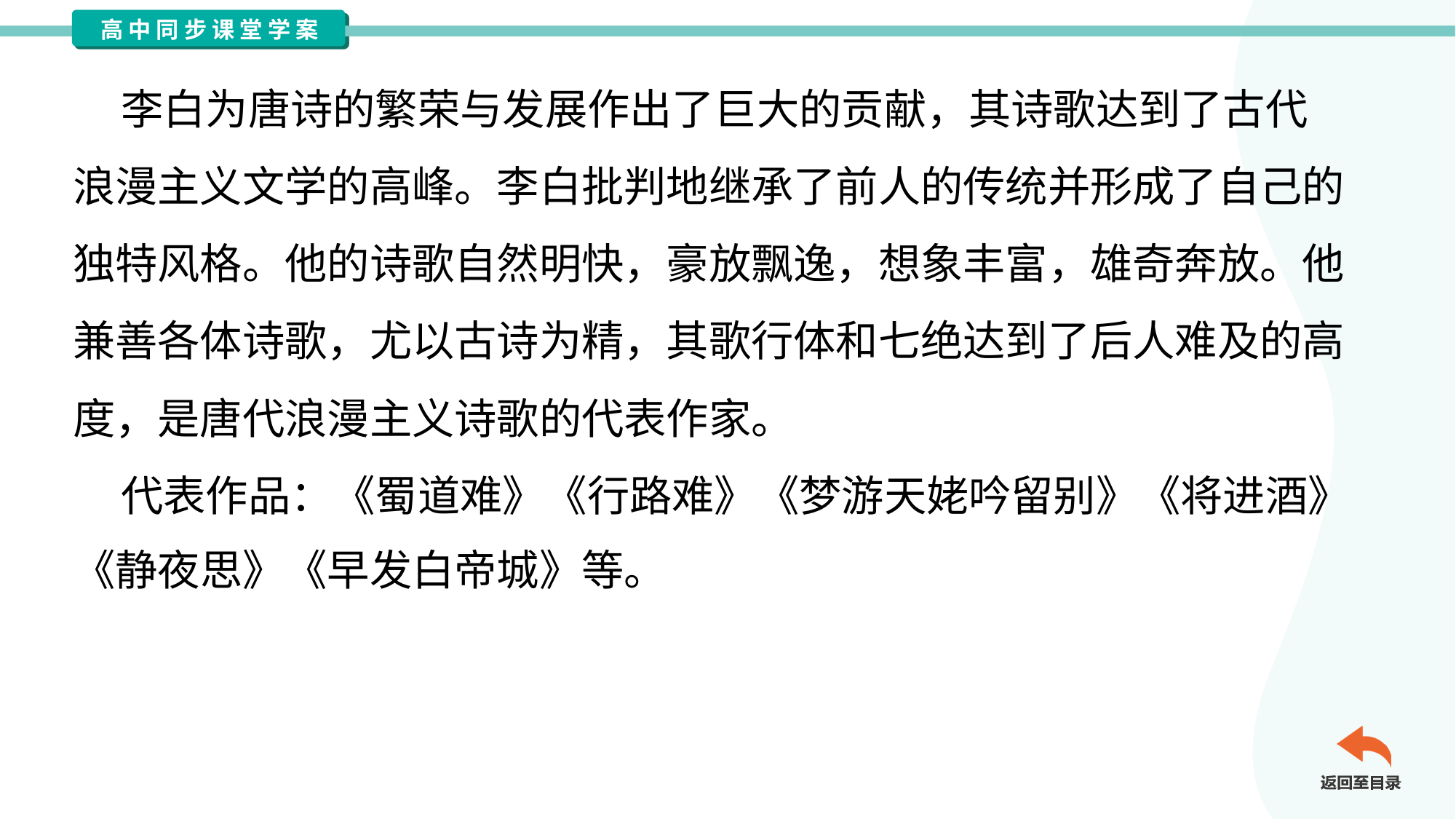

李白为唐诗的繁荣与发展作出了巨大的贡献，其诗歌达到了古代
浪漫主义文学的高峰。李白批判地继承了前人的传统并形成了自己的
独特风格。他的诗歌自然明快，豪放飘逸，想象丰富，雄奇奔放。他
兼善各体诗歌，尤以古诗为精，其歌行体和七绝达到了后人难及的高
度，是唐代浪漫主义诗歌的代表作家。
    代表作品：《蜀道难》《行路难》《梦游天姥吟留别》《将进酒》
《静夜思》《早发白帝城》等。#1.4